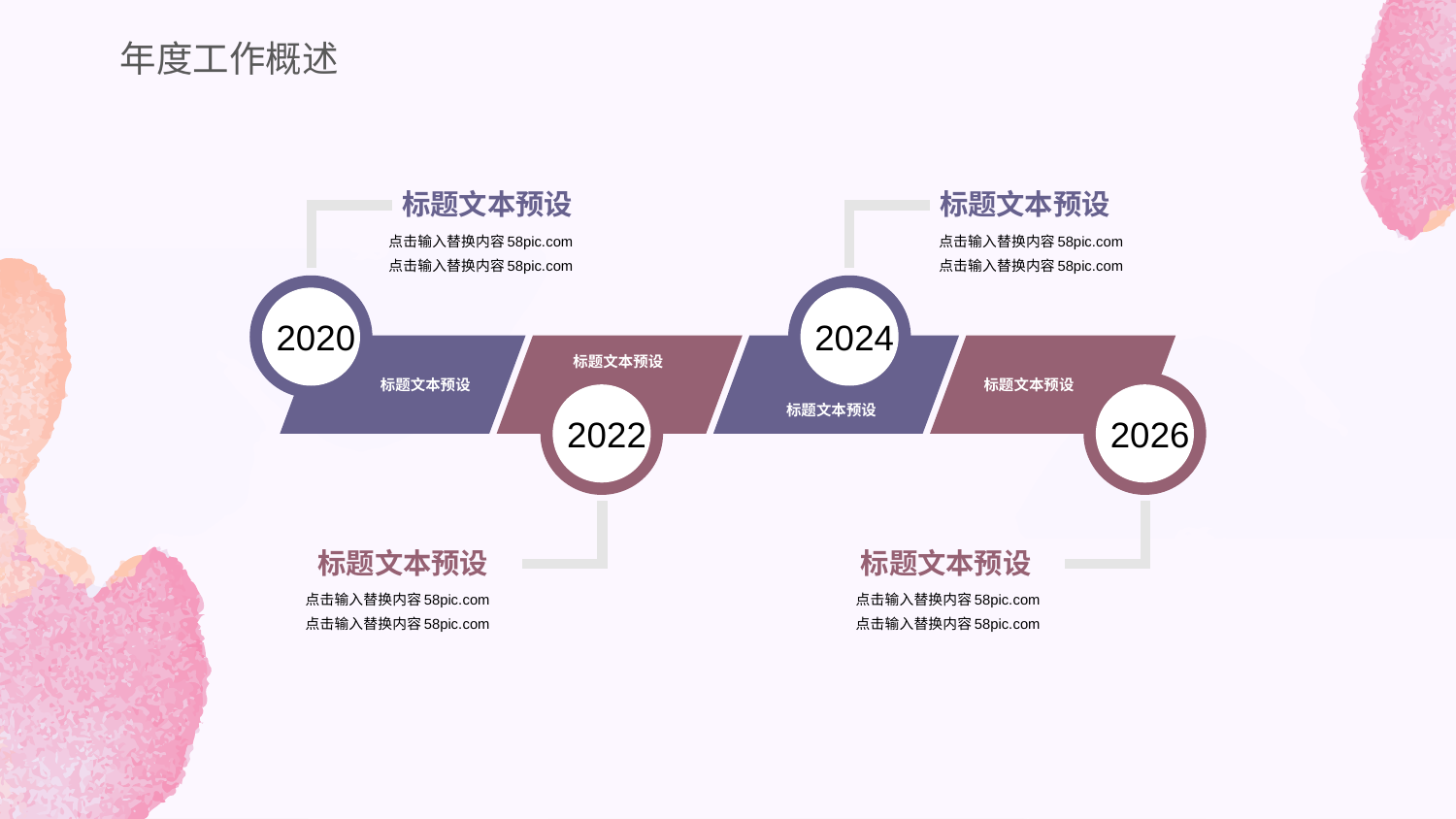

年度工作概述
标题文本预设
标题文本预设

点击输入替换内容58pic.com
点击输入替换内容58pic.com
点击输入替换内容58pic.com
点击输入替换内容58pic.com

2020
2024

标题文本预设

标题文本预设
标题文本预设
2022
2026
标题文本预设

标题文本预设
标题文本预设
点击输入替换内容58pic.com
点击输入替换内容58pic.com
点击输入替换内容58pic.com
点击输入替换内容58pic.com